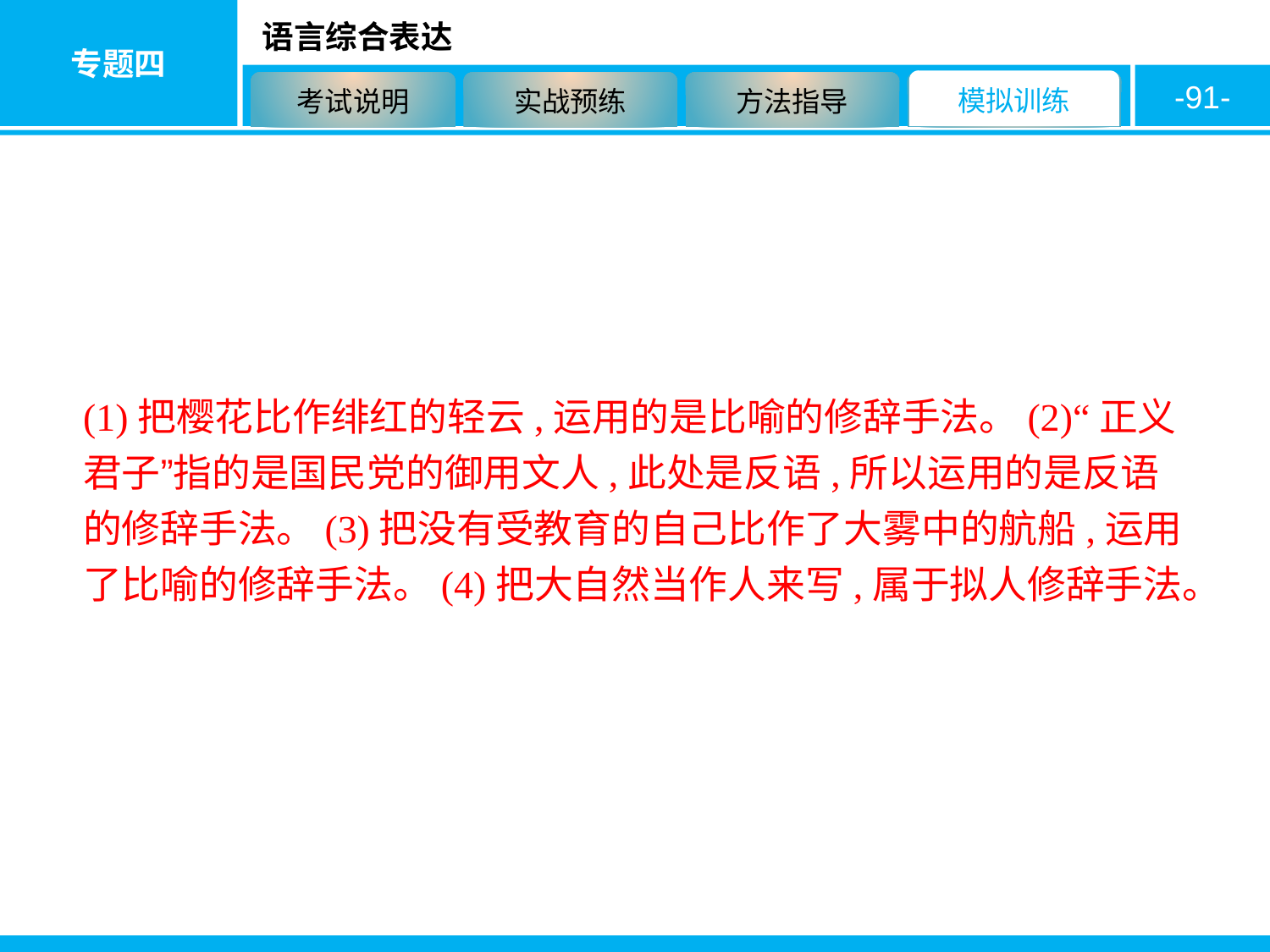

-91-
(1)把樱花比作绯红的轻云,运用的是比喻的修辞手法。(2)“正义君子”指的是国民党的御用文人,此处是反语,所以运用的是反语的修辞手法。(3)把没有受教育的自己比作了大雾中的航船,运用了比喻的修辞手法。(4)把大自然当作人来写,属于拟人修辞手法。